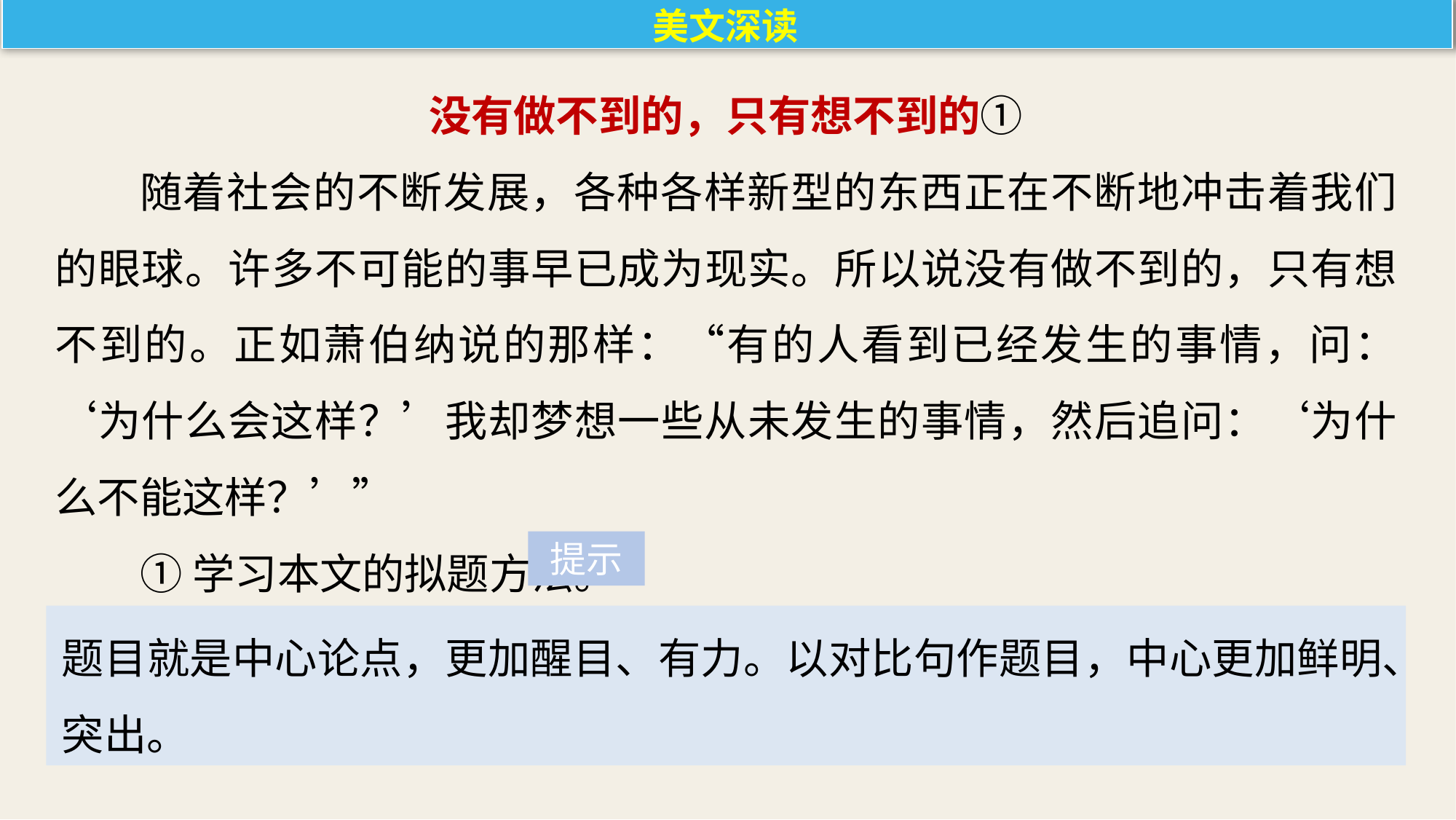

美文深读
没有做不到的，只有想不到的①
随着社会的不断发展，各种各样新型的东西正在不断地冲击着我们的眼球。许多不可能的事早已成为现实。所以说没有做不到的，只有想不到的。正如萧伯纳说的那样：“有的人看到已经发生的事情，问：‘为什么会这样？’我却梦想一些从未发生的事情，然后追问：‘为什么不能这样？’”
①学习本文的拟题方法。
提示
题目就是中心论点，更加醒目、有力。以对比句作题目，中心更加鲜明、突出。